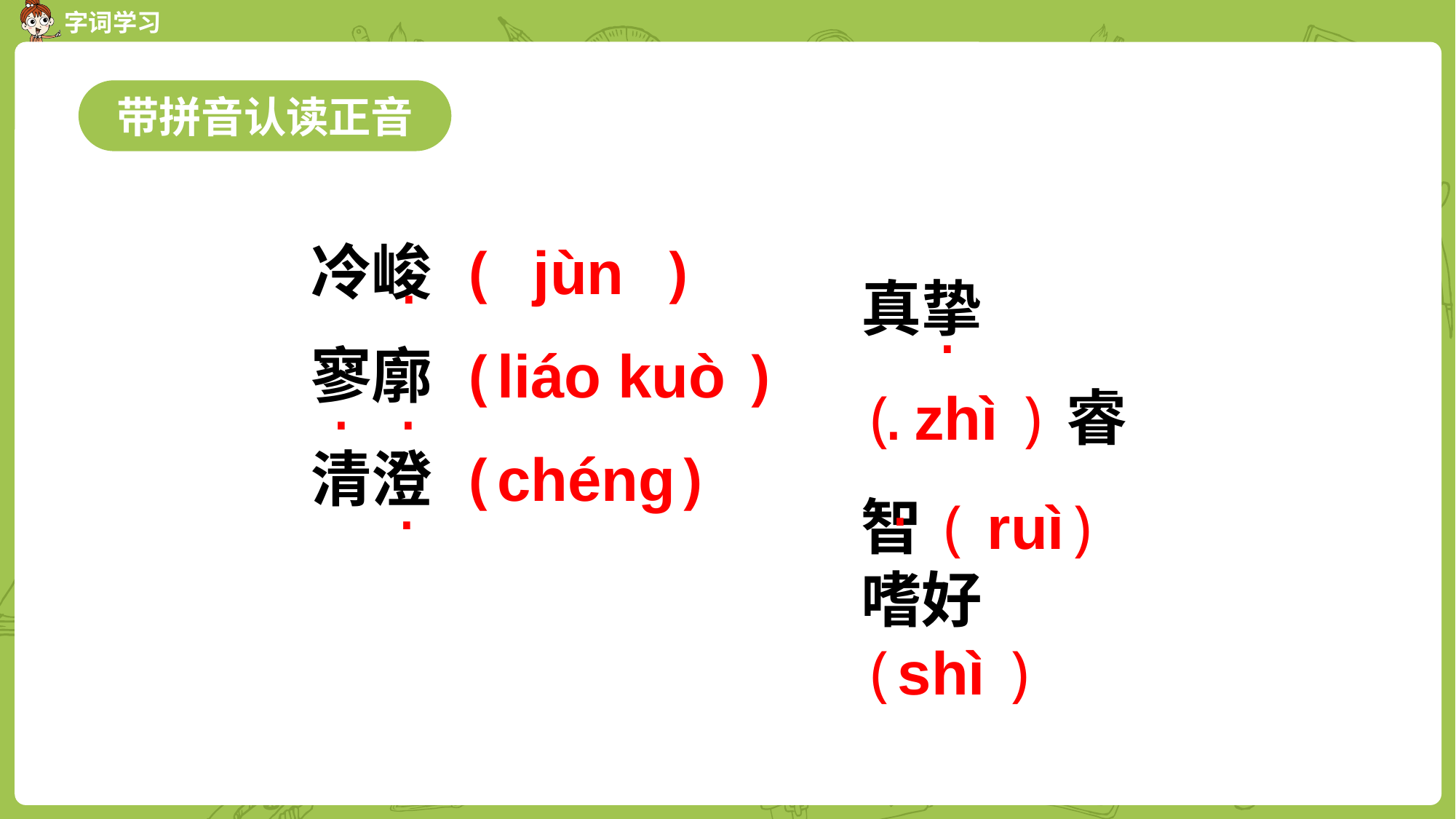

带拼音认读正音
.
真挚 ( zhì )睿智 ( ruì)
嗜好 (shì )
冷峻 ( jùn )
寥廓 (liáo kuò )
清澄 (chéng)
.
.
.
.
.
.
绿色圃中小学教育网http://www.Lspjy.com
绿色圃中小学教育网http://www.Lspjy.com